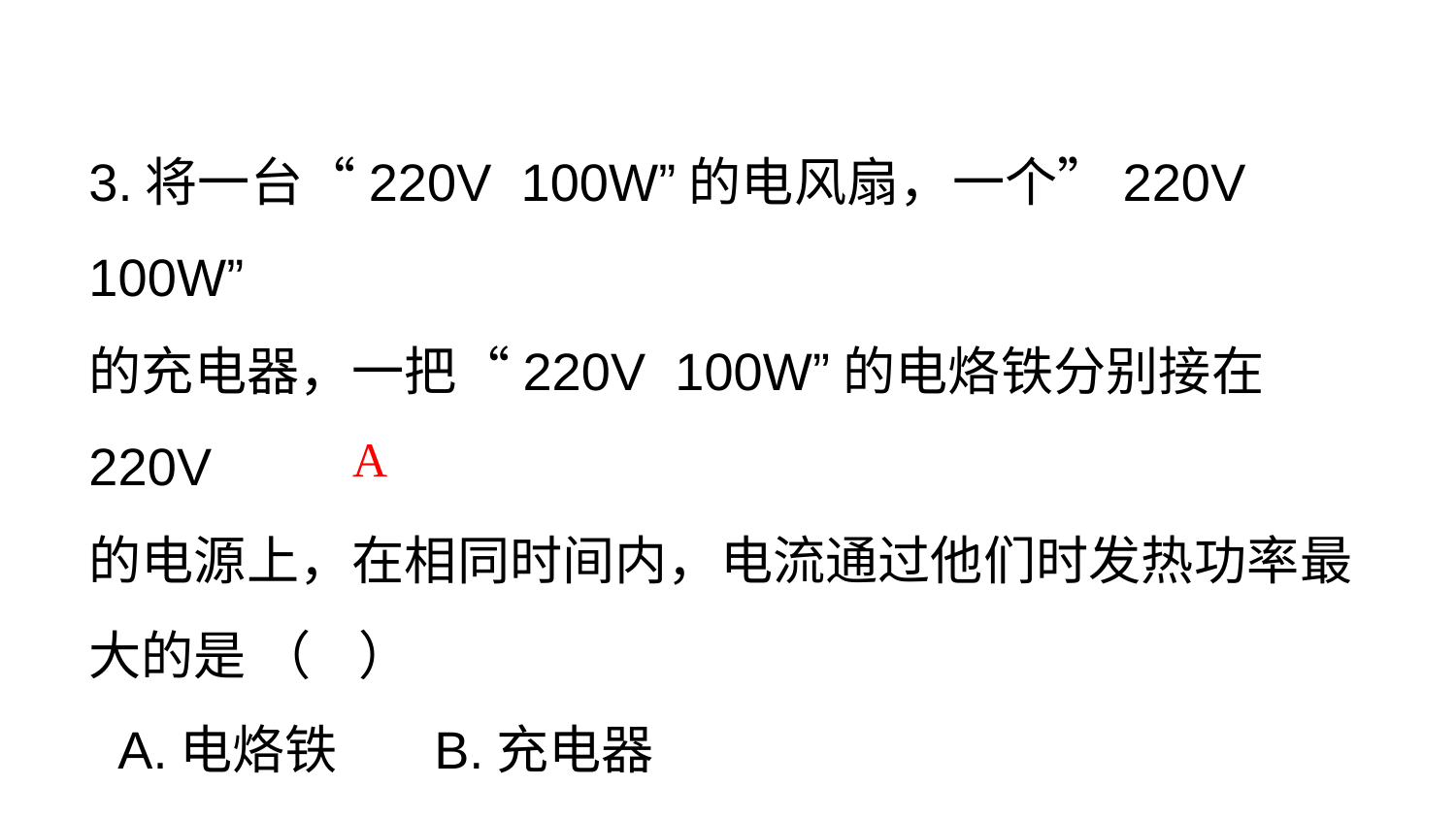

3.将一台“220V  100W”的电风扇，一个”220V  100W”
的充电器，一把“220V  100W”的电烙铁分别接在220V
的电源上，在相同时间内，电流通过他们时发热功率最
大的是 （    ）
  A.电烙铁       B.充电器
  C.电风扇       D.一样多
A